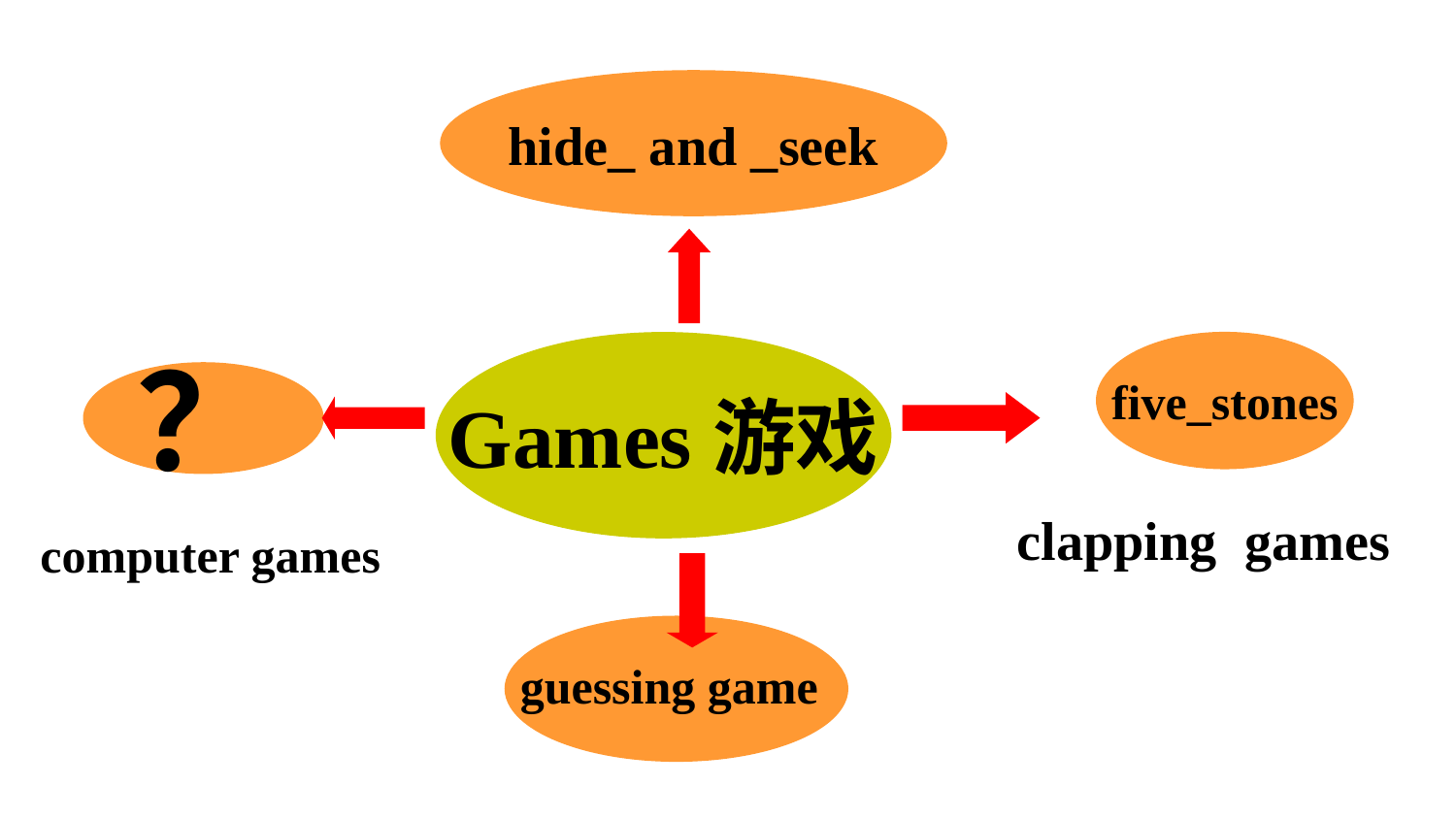

hide_ and _seek

five_stones
Games游戏
？

clapping  games
computer games

 guessing game